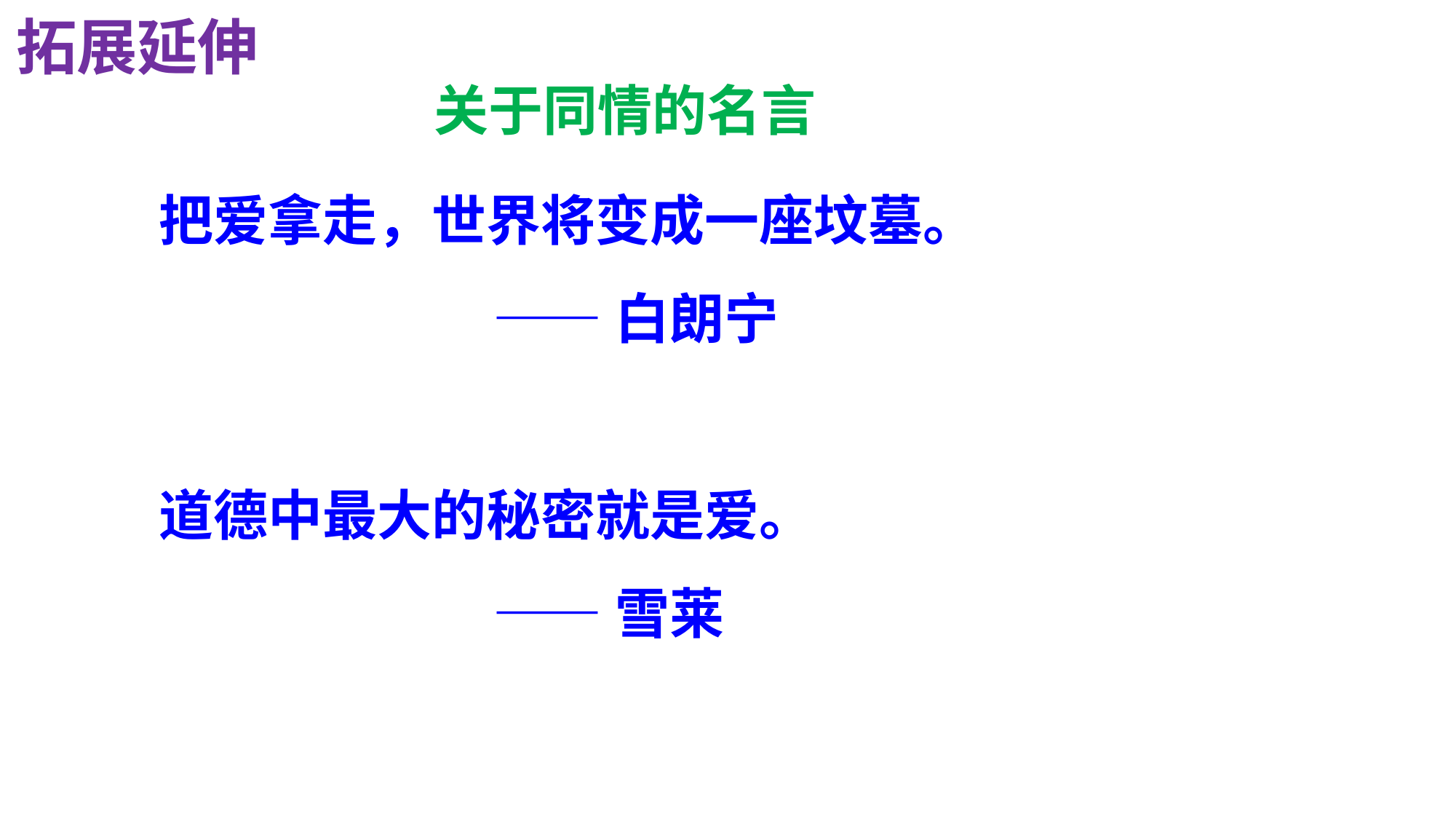

拓展延伸
关于同情的名言
把爱拿走，世界将变成一座坟墓。
                           ——白朗宁

道德中最大的秘密就是爱。
                           ——雪莱